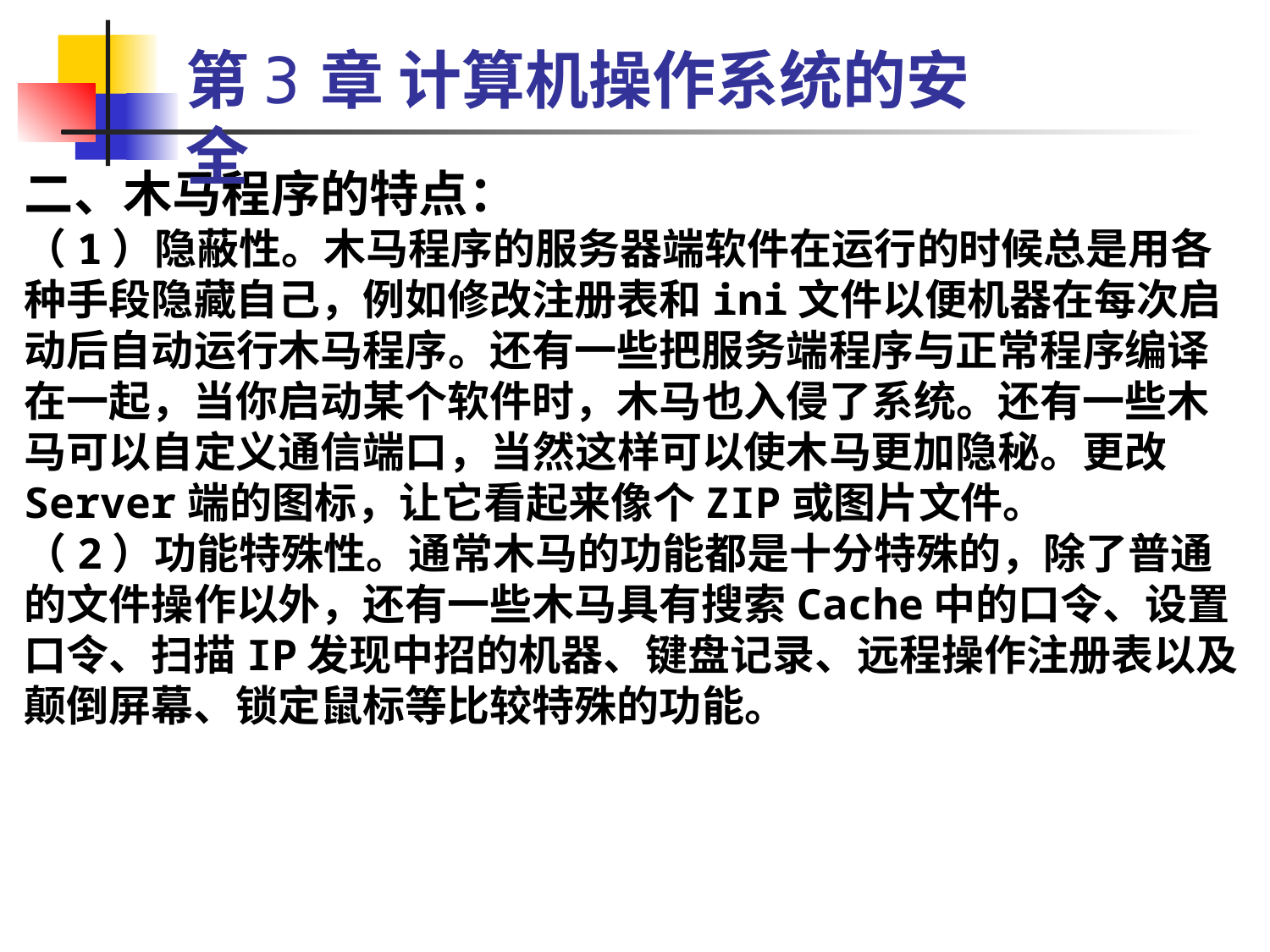

第3章 计算机操作系统的安全
二、木马程序的特点：
（1）隐蔽性。木马程序的服务器端软件在运行的时候总是用各种手段隐藏自己，例如修改注册表和ini文件以便机器在每次启动后自动运行木马程序。还有一些把服务端程序与正常程序编译在一起，当你启动某个软件时，木马也入侵了系统。还有一些木马可以自定义通信端口，当然这样可以使木马更加隐秘。更改Server端的图标，让它看起来像个ZIP或图片文件。
（2）功能特殊性。通常木马的功能都是十分特殊的，除了普通的文件操作以外，还有一些木马具有搜索Cache中的口令、设置口令、扫描IP发现中招的机器、键盘记录、远程操作注册表以及颠倒屏幕、锁定鼠标等比较特殊的功能。